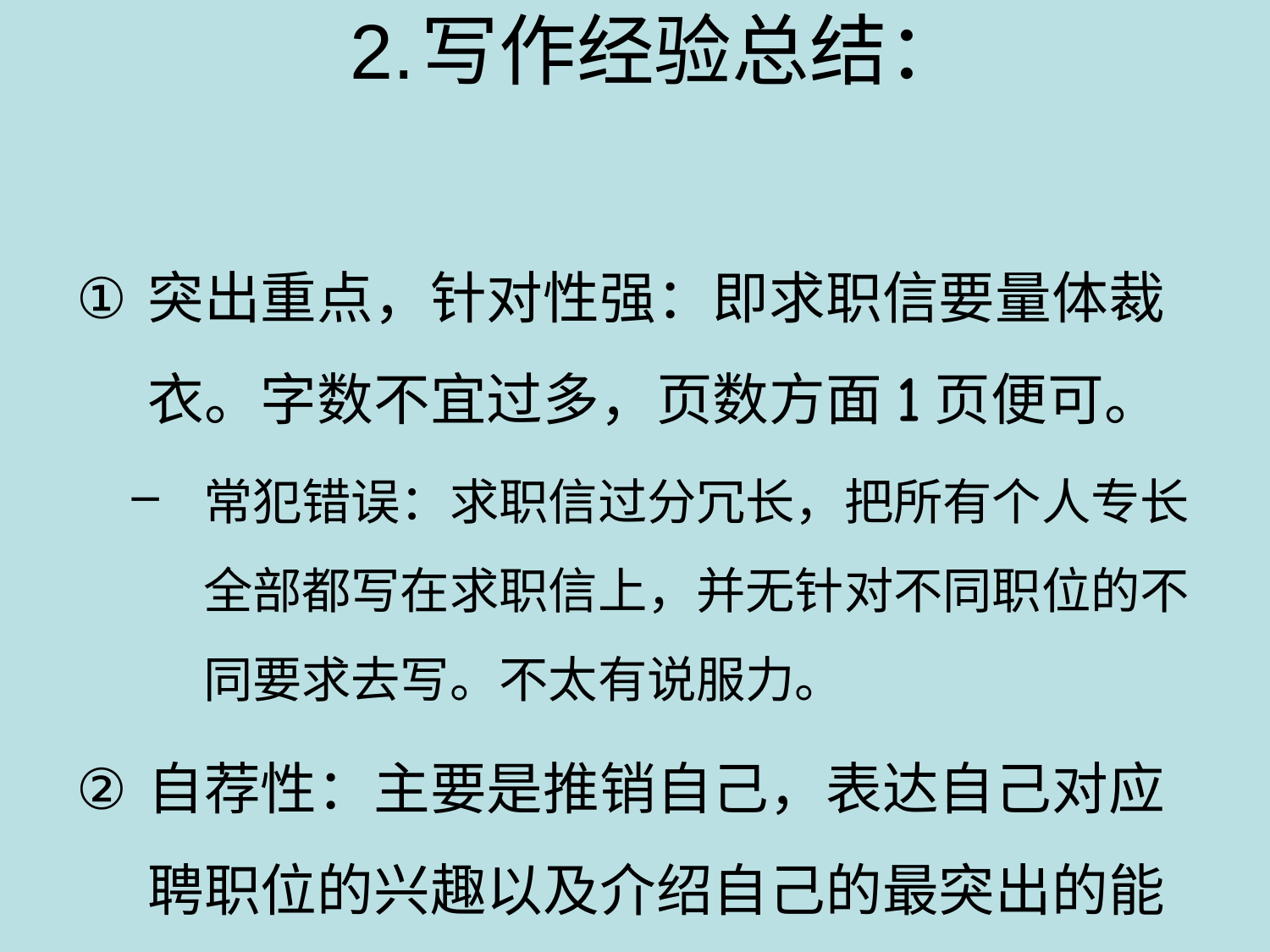

突出重点，针对性强：即求职信要量体裁衣。字数不宜过多，页数方面1页便可。
常犯错误：求职信过分冗长，把所有个人专长全部都写在求职信上，并无针对不同职位的不同要求去写。不太有说服力。
自荐性：主要是推销自己，表达自己对应聘职位的兴趣以及介绍自己的最突出的能力和条件。
写作经验总结：